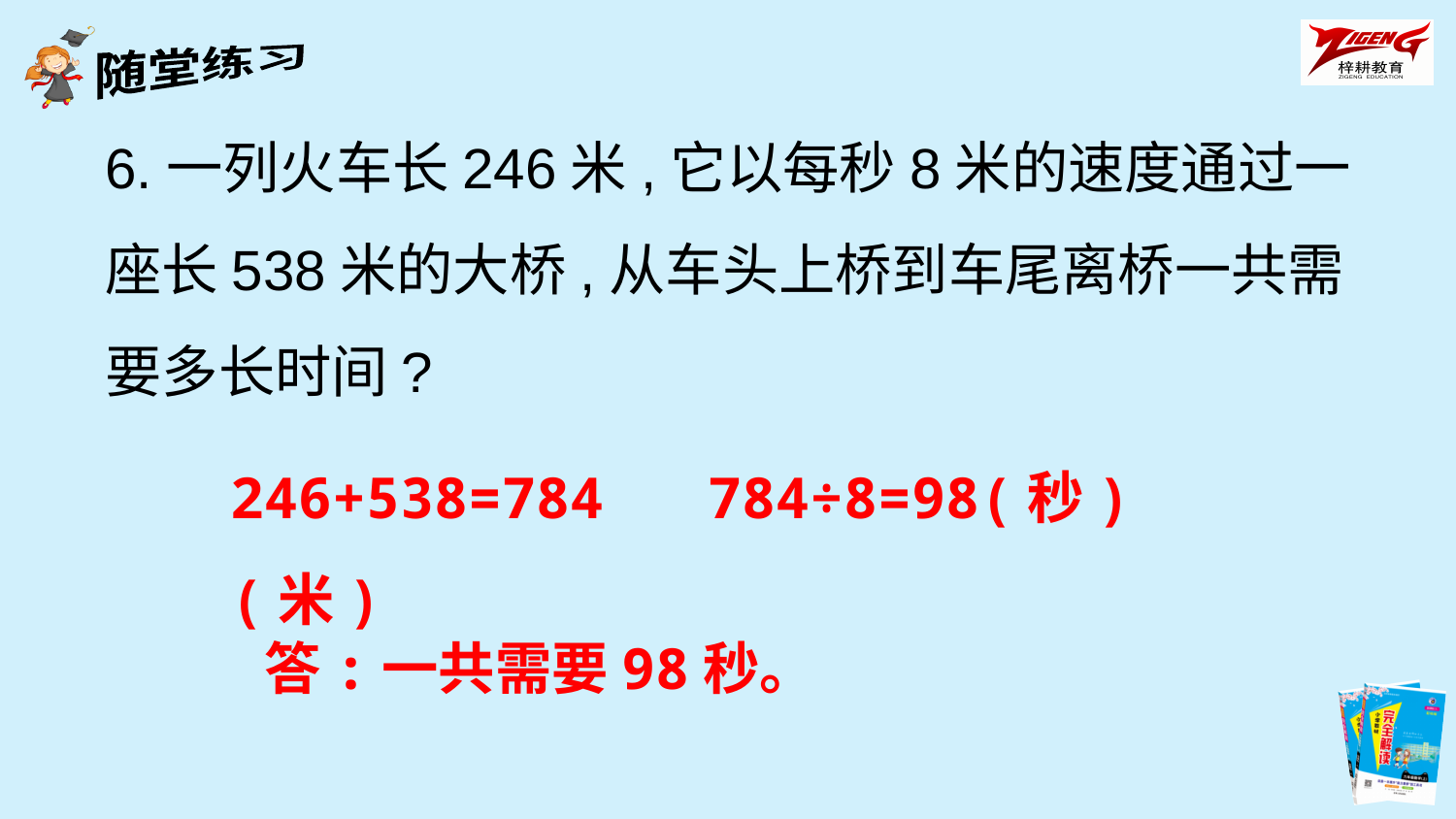

6.一列火车长246米,它以每秒8米的速度通过一座长538米的大桥,从车头上桥到车尾离桥一共需要多长时间?
246+538=784(米)
784÷8=98(秒)
答:一共需要98秒。